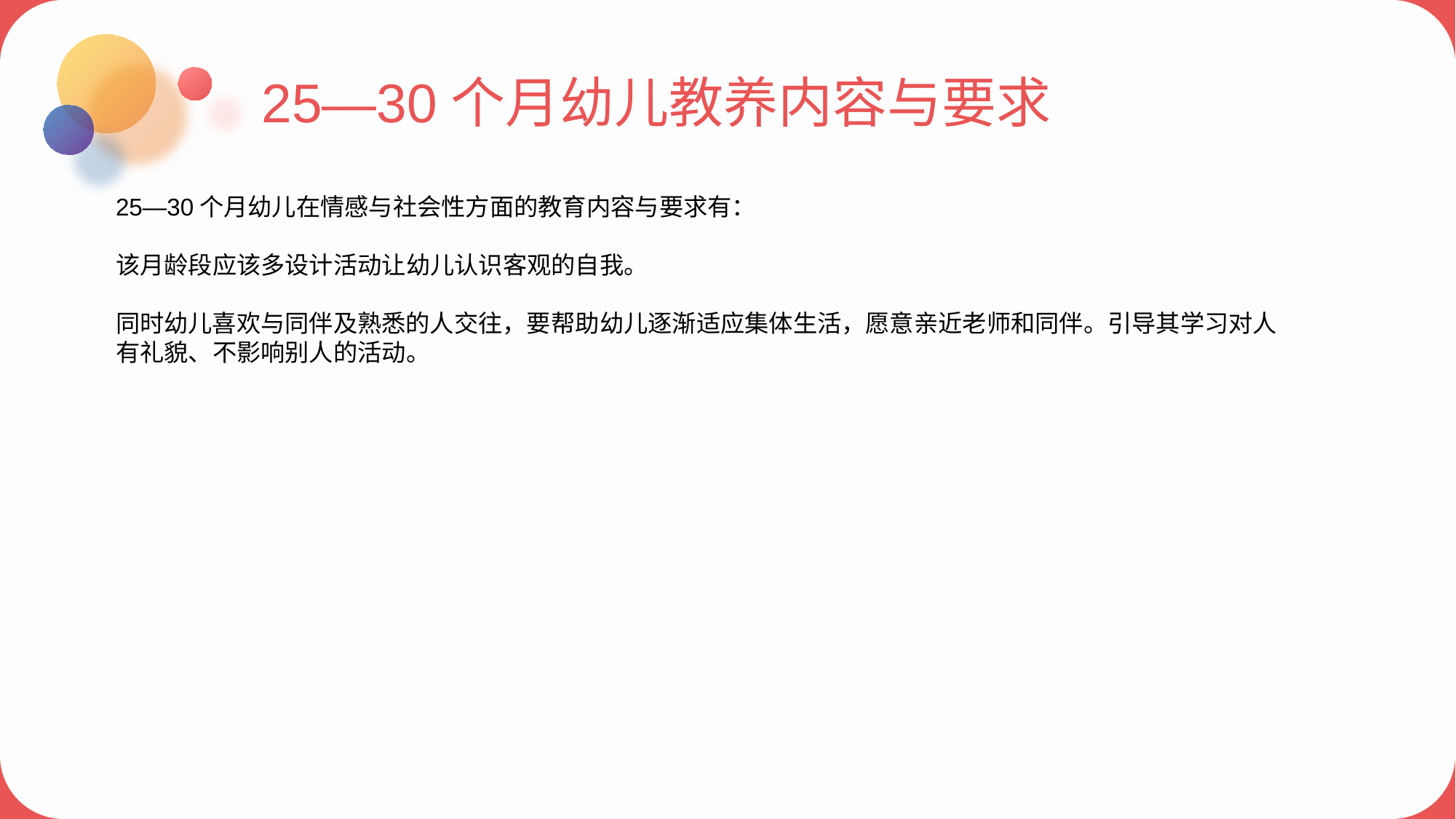

25—30个月幼儿教养内容与要求
25—30个月幼儿在情感与社会性方面的教育内容与要求有：

该月龄段应该多设计活动让幼儿认识客观的自我。

同时幼儿喜欢与同伴及熟悉的人交往，要帮助幼儿逐渐适应集体生活，愿意亲近老师和同伴。引导其学习对人有礼貌、不影响别人的活动。